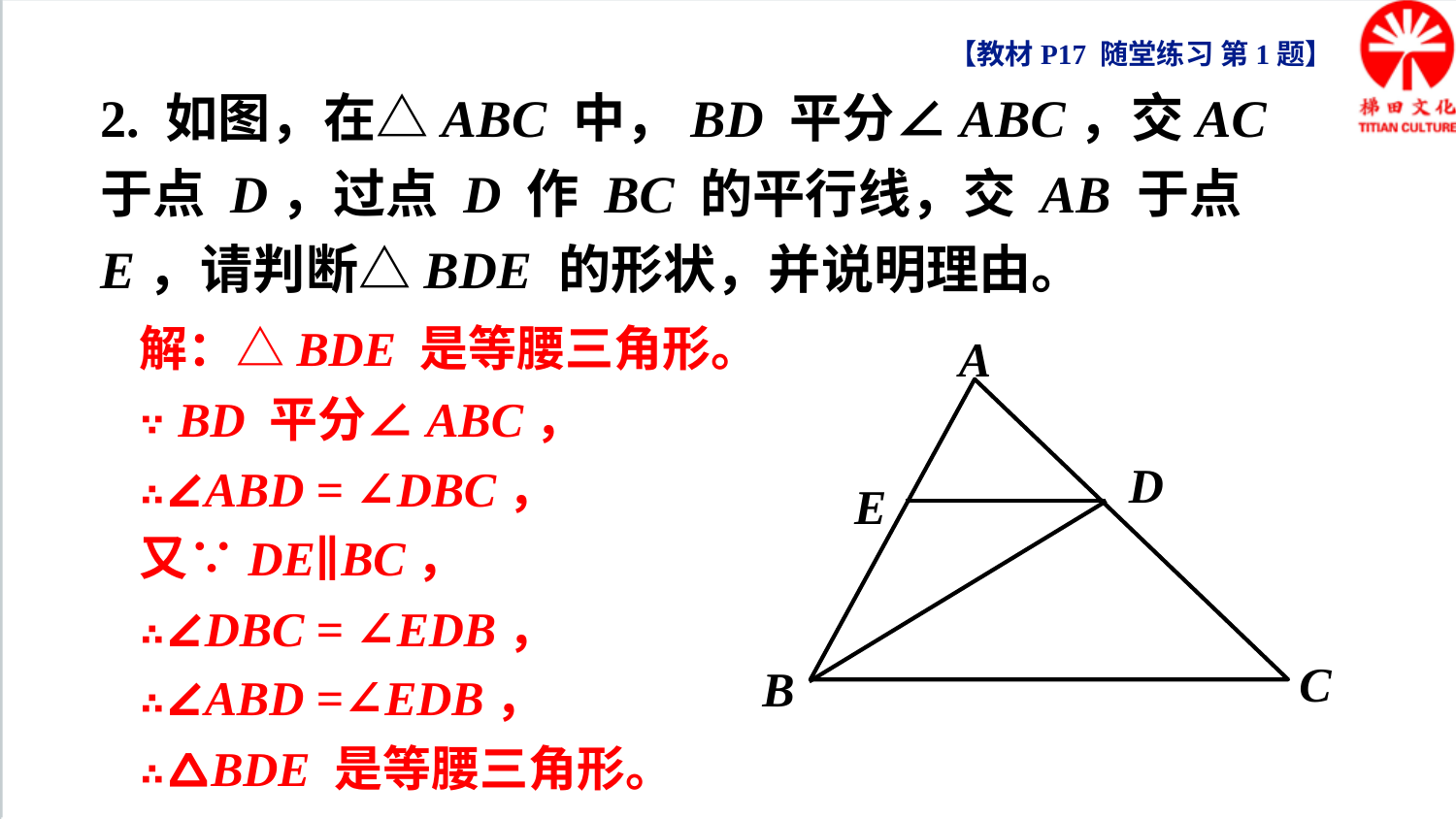

【教材P17 随堂练习 第1题】
2. 如图，在△ABC 中，BD 平分∠ABC，交AC 于点 D，过点 D 作 BC 的平行线，交 AB 于点E，请判断△BDE 的形状，并说明理由。
解：△BDE 是等腰三角形。
∵ BD 平分∠ABC，
∴∠ABD = ∠DBC，
又∵DE∥BC，
∴∠DBC = ∠EDB，
∴∠ABD =∠EDB，
∴△BDE 是等腰三角形。
A

C
B
D
E